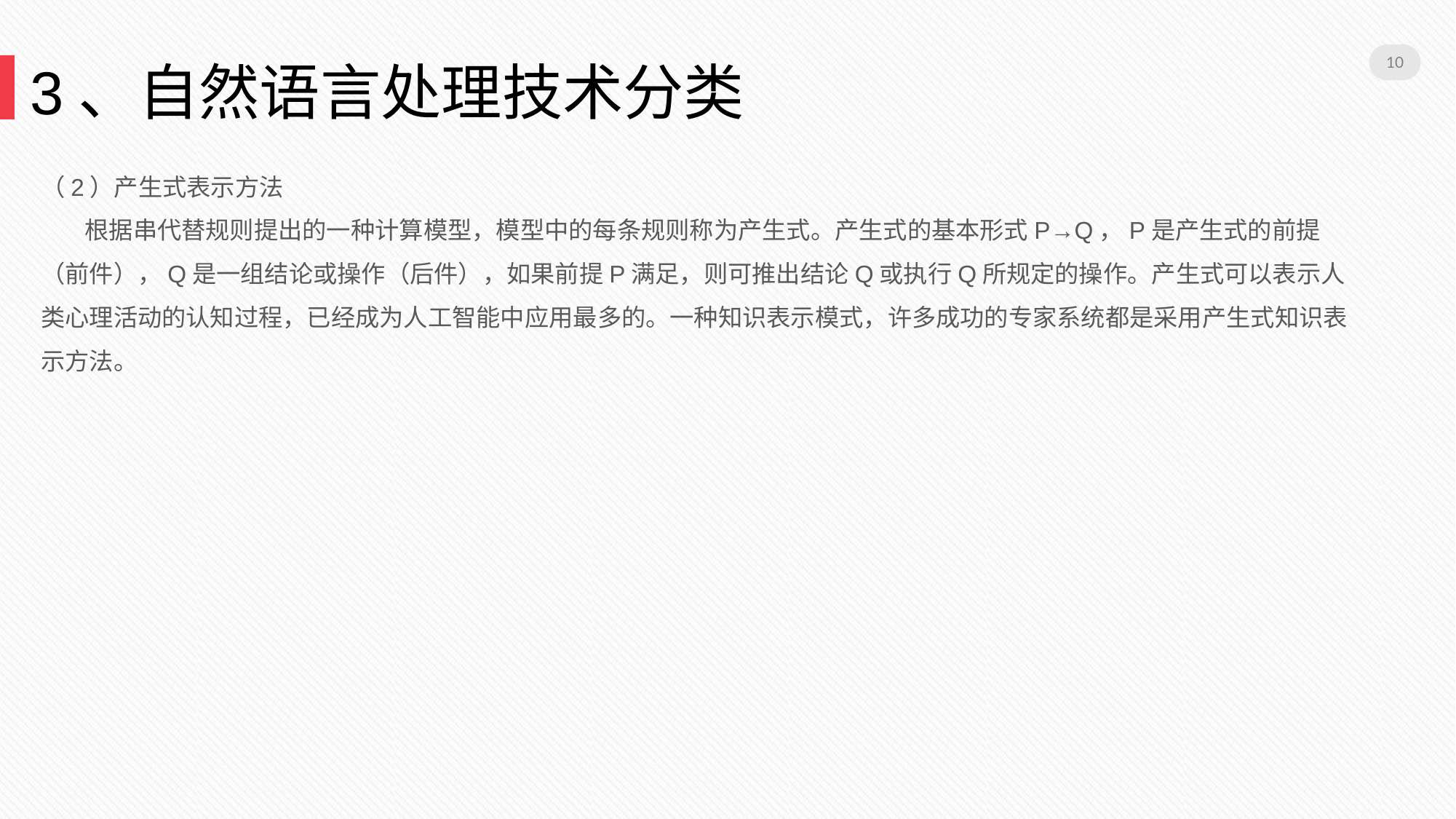

10
3、自然语言处理技术分类
（2）产生式表示方法
       根据串代替规则提出的一种计算模型，模型中的每条规则称为产生式。产生式的基本形式P→Q，P是产生式的前提（前件），Q是一组结论或操作（后件），如果前提P满足，则可推出结论Q或执行Q所规定的操作。产生式可以表示人类心理活动的认知过程，已经成为人工智能中应用最多的。一种知识表示模式，许多成功的专家系统都是采用产生式知识表示方法。